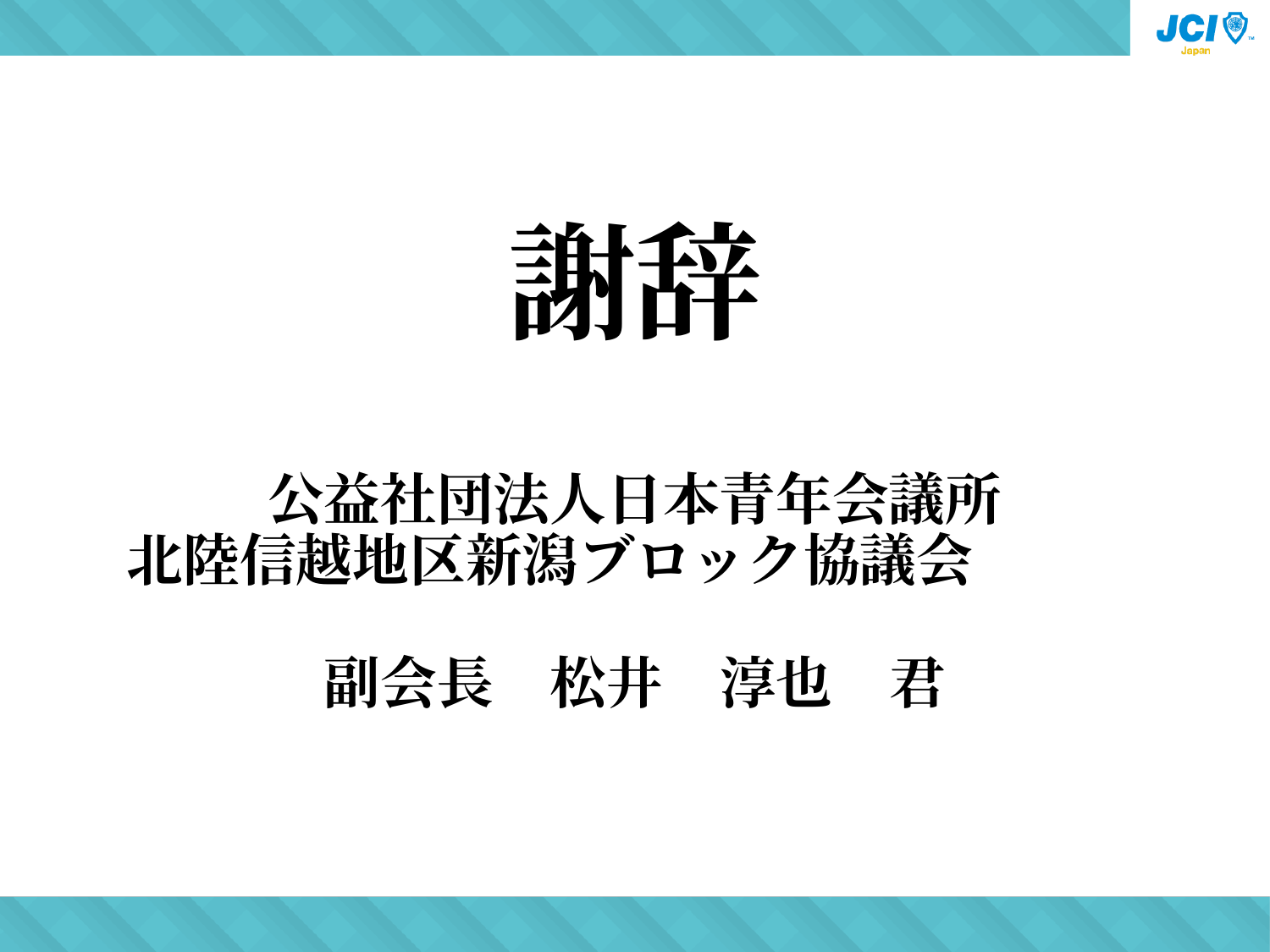

謝辞
公益社団法人日本青年会議所
北陸信越地区新潟ブロック協議会　　　
副会長　松井　淳也　君